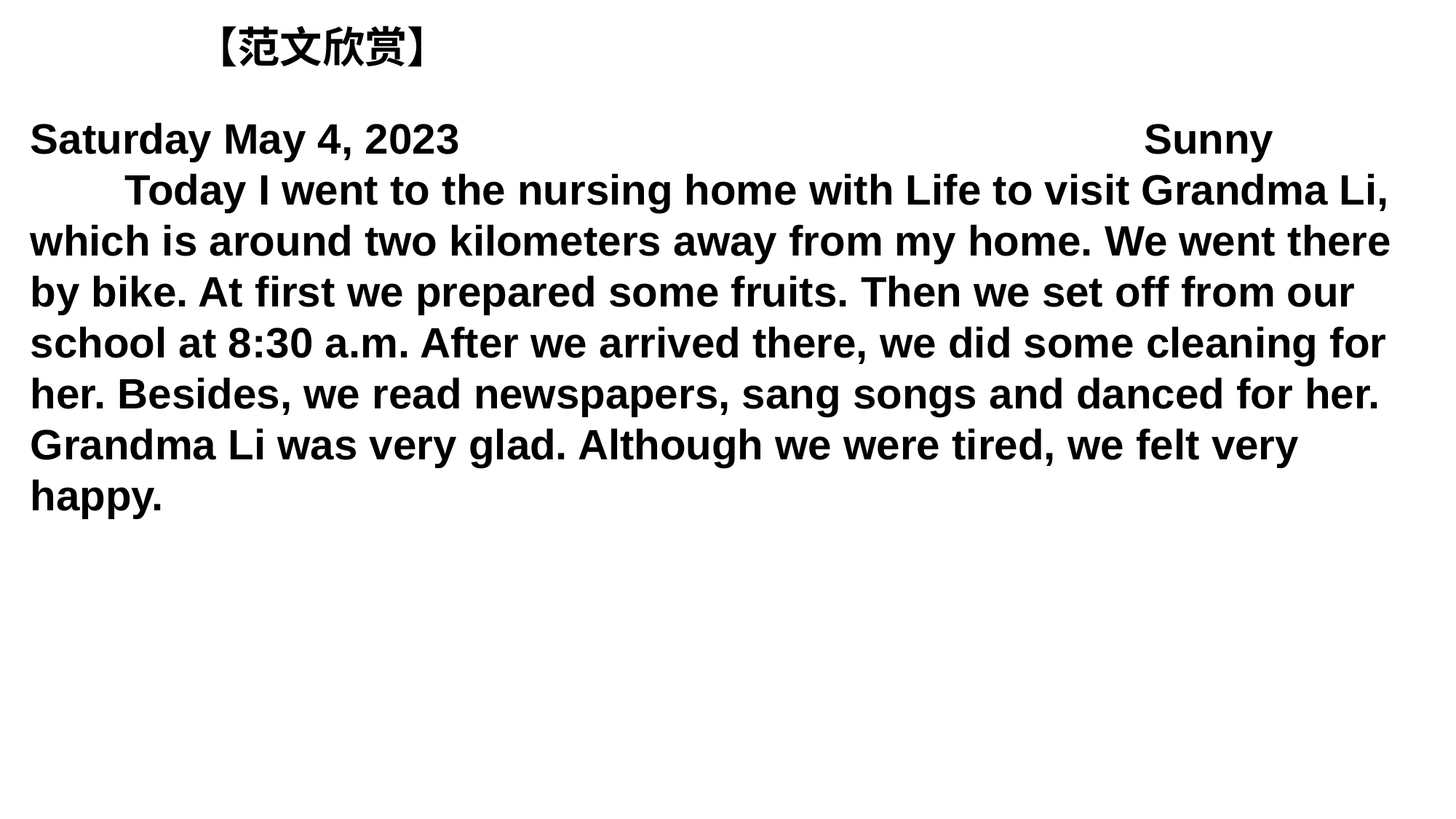

【范文欣赏】
Saturday May 4, 2023                                                          Sunny
        Today I went to the nursing home with Life to visit Grandma Li, which is around two kilometers away from my home. We went there by bike. At first we prepared some fruits. Then we set off from our school at 8:30 a.m. After we arrived there, we did some cleaning for her. Besides, we read newspapers, sang songs and danced for her. Grandma Li was very glad. Although we were tired, we felt very happy.
79